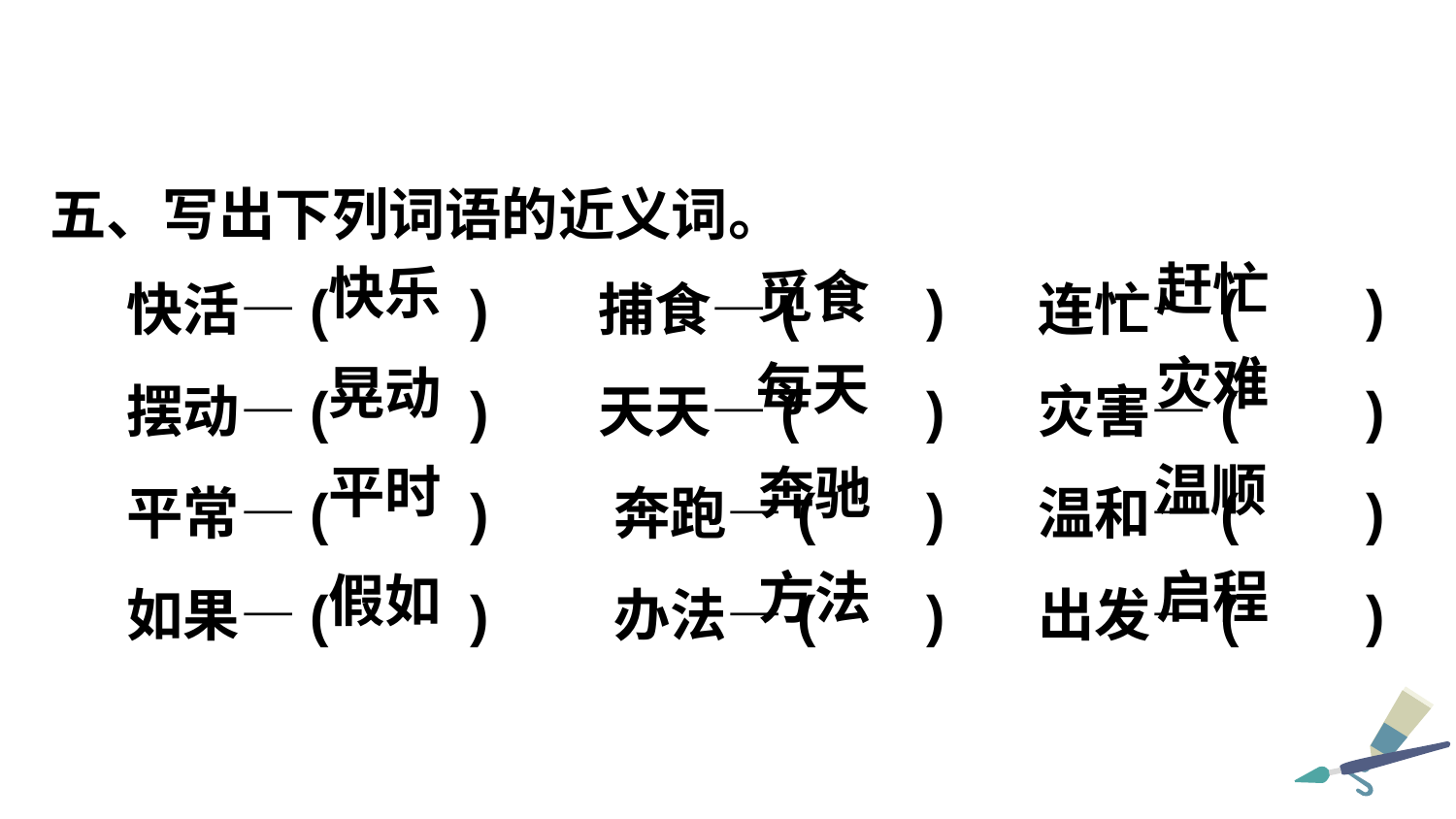

五、写出下列词语的近义词。
快活—(         )      捕食—(        )     连忙—(        )
摆动—(         )      天天—(        )     灾害—(        )
平常—(         )       奔跑—(       )     温和—(        )
如果—(         )       办法—(       )     出发—(        )
赶忙
快乐
觅食
灾难
每天
晃动
温顺
平时
奔驰
启程
方法
假如